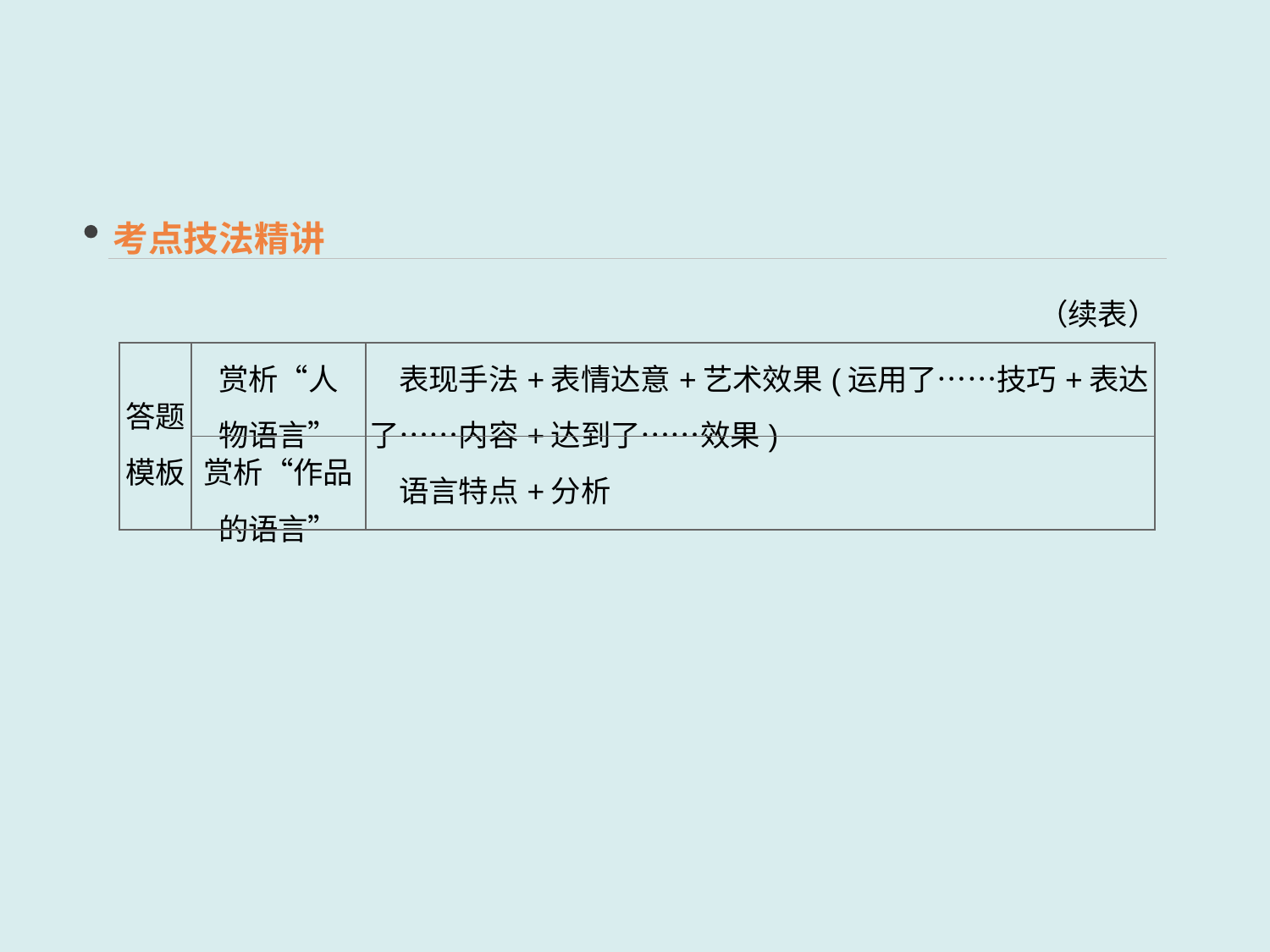

考点技法精讲

（续表）
| 答题 模板 | 赏析“人 物语言” | 表现手法+表情达意+艺术效果(运用了……技巧+表达了……内容+达到了……效果) |
| --- | --- | --- |
|  | 赏析“作品 的语言” | 语言特点+分析 |